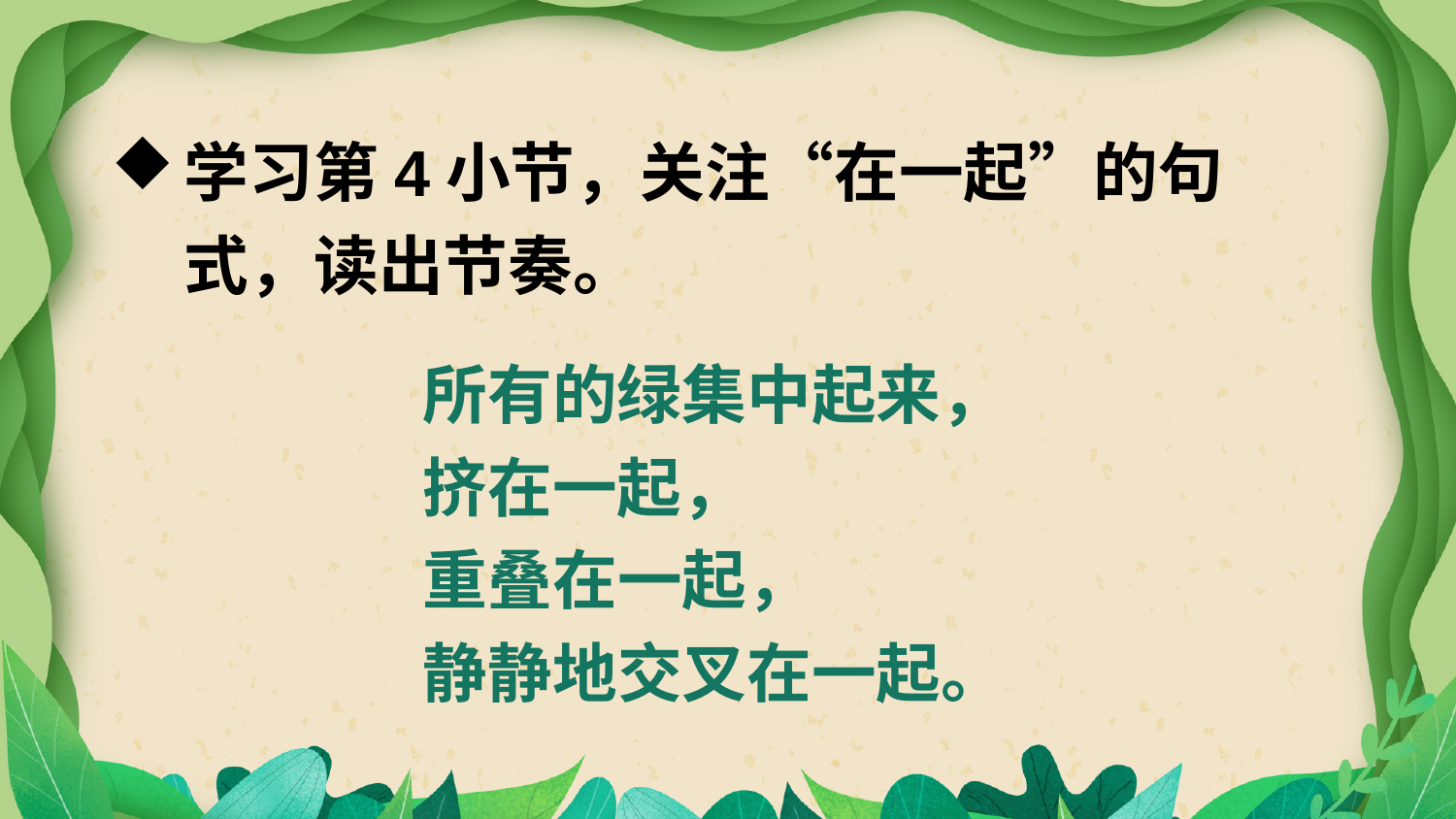

学习第4小节，关注“在一起”的句式，读出节奏。
所有的绿集中起来，
挤在一起，
重叠在一起，
静静地交叉在一起。